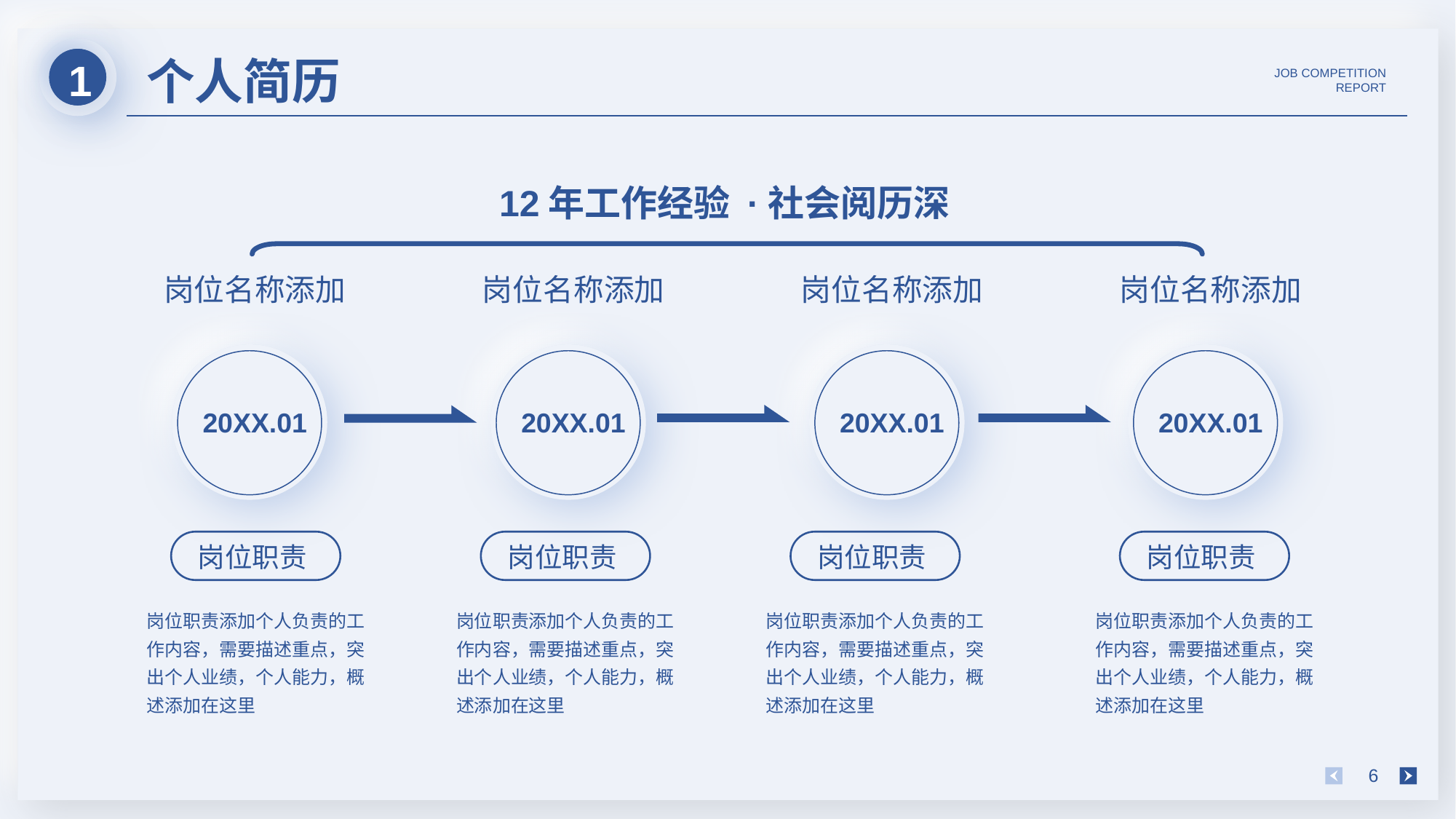

1
个人简历
JOB COMPETITION REPORT
12年工作经验 ·社会阅历深
岗位名称添加
岗位名称添加
岗位名称添加
岗位名称添加

20XX.01

20XX.01

20XX.01

20XX.01

岗位职责
岗位职责添加个人负责的工作内容，需要描述重点，突出个人业绩，个人能力，概述添加在这里

岗位职责
岗位职责添加个人负责的工作内容，需要描述重点，突出个人业绩，个人能力，概述添加在这里

岗位职责
岗位职责添加个人负责的工作内容，需要描述重点，突出个人业绩，个人能力，概述添加在这里

岗位职责
岗位职责添加个人负责的工作内容，需要描述重点，突出个人业绩，个人能力，概述添加在这里